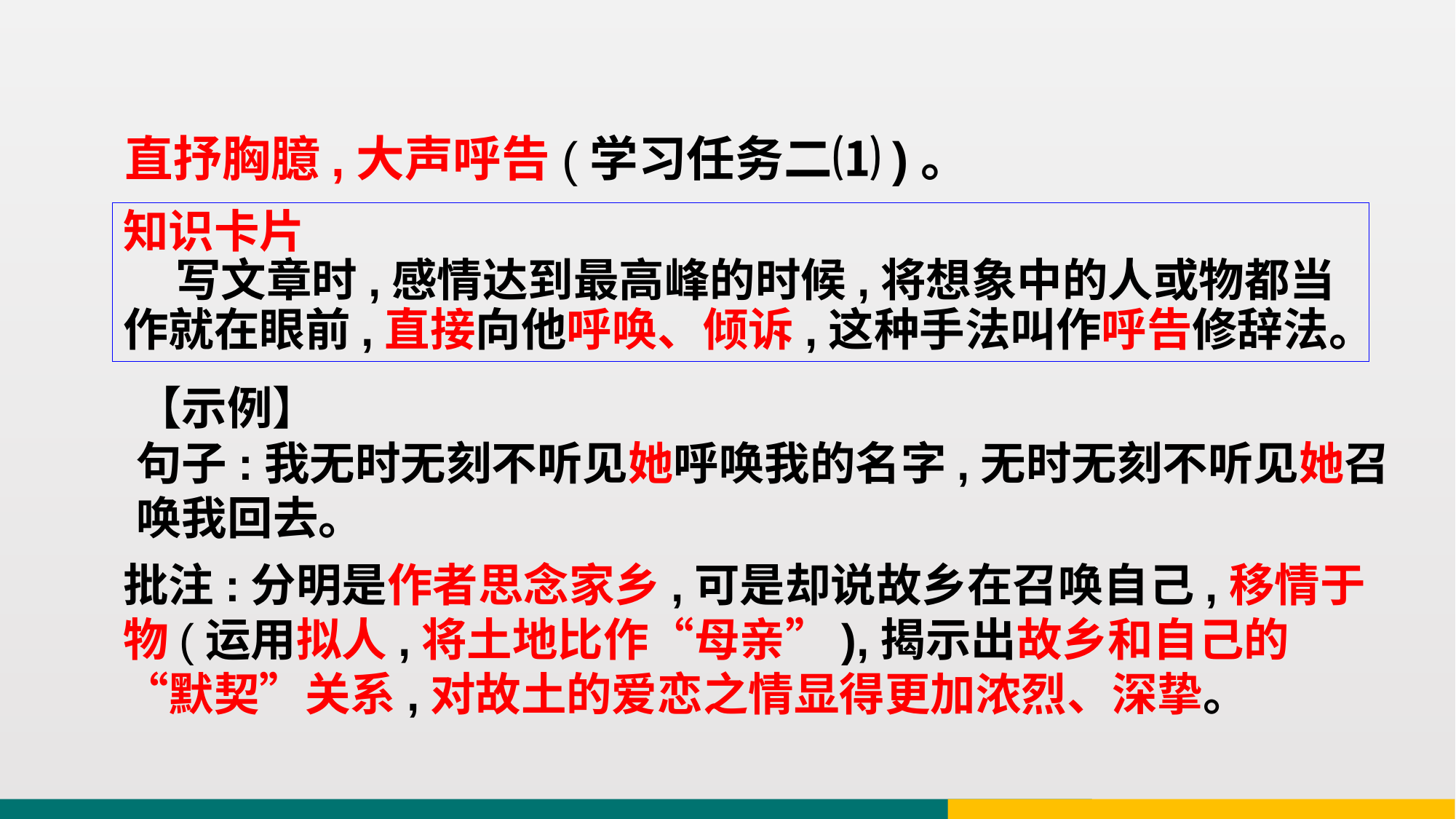

直抒胸臆,大声呼告(学习任务二⑴)。
知识卡片
    写文章时,感情达到最高峰的时候,将想象中的人或物都当作就在眼前,直接向他呼唤、倾诉,这种手法叫作呼告修辞法。
【示例】
句子:我无时无刻不听见她呼唤我的名字,无时无刻不听见她召唤我回去。
批注:分明是作者思念家乡,可是却说故乡在召唤自己,移情于物(运用拟人,将土地比作“母亲”),揭示出故乡和自己的“默契”关系,对故土的爱恋之情显得更加浓烈、深挚。